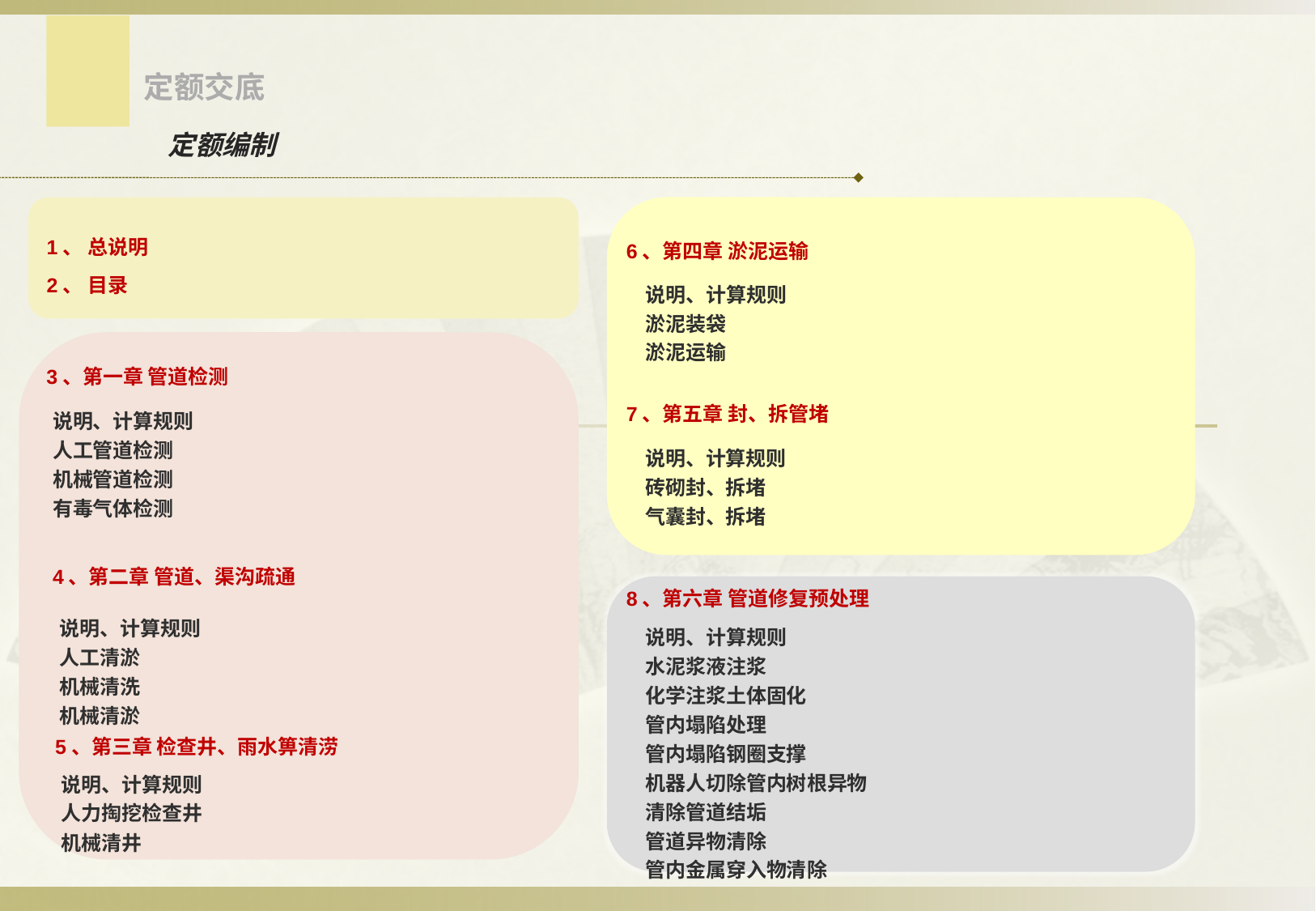

定额交底
定额编制

1、 总说明
6、第四章 淤泥运输
2、 目录
说明、计算规则
淤泥装袋
淤泥运输

3、第一章 管道检测
7、第五章 封、拆管堵
说明、计算规则
人工管道检测
机械管道检测
有毒气体检测
说明、计算规则
砖砌封、拆堵
气囊封、拆堵
4、第二章 管道、渠沟疏通

8、第六章 管道修复预处理
说明、计算规则
人工清淤
机械清洗
机械清淤
说明、计算规则
水泥浆液注浆
化学注浆土体固化
管内塌陷处理
管内塌陷钢圈支撑
机器人切除管内树根异物
清除管道结垢
管道异物清除
管内金属穿入物清除
5、第三章 检查井、雨水箅清涝
说明、计算规则
人力掏挖检查井
机械清井